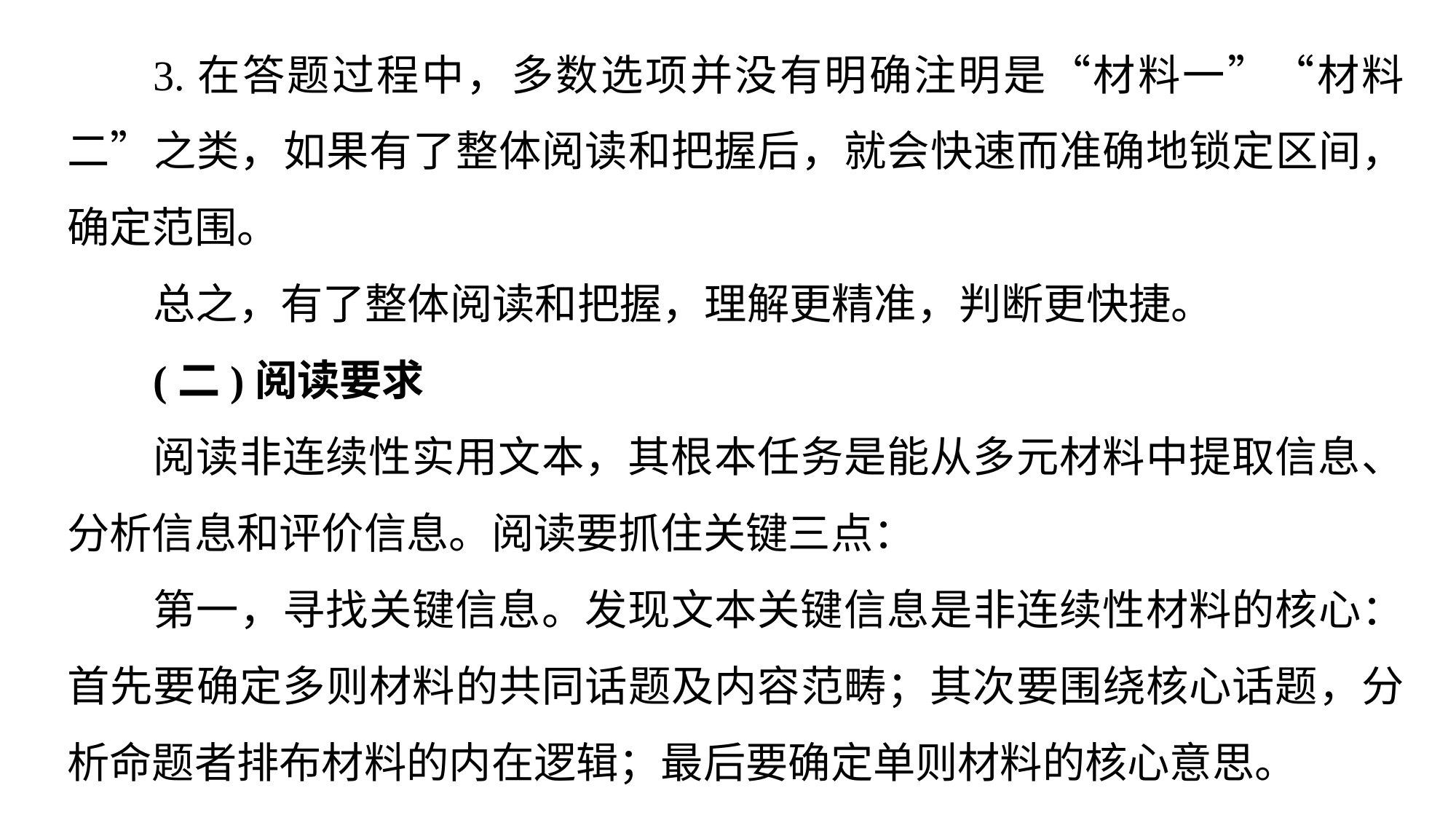

3.在答题过程中，多数选项并没有明确注明是“材料一”“材料二”之类，如果有了整体阅读和把握后，就会快速而准确地锁定区间，确定范围。
总之，有了整体阅读和把握，理解更精准，判断更快捷。
(二)阅读要求
阅读非连续性实用文本，其根本任务是能从多元材料中提取信息、分析信息和评价信息。阅读要抓住关键三点：
第一，寻找关键信息。发现文本关键信息是非连续性材料的核心：首先要确定多则材料的共同话题及内容范畴；其次要围绕核心话题，分析命题者排布材料的内在逻辑；最后要确定单则材料的核心意思。